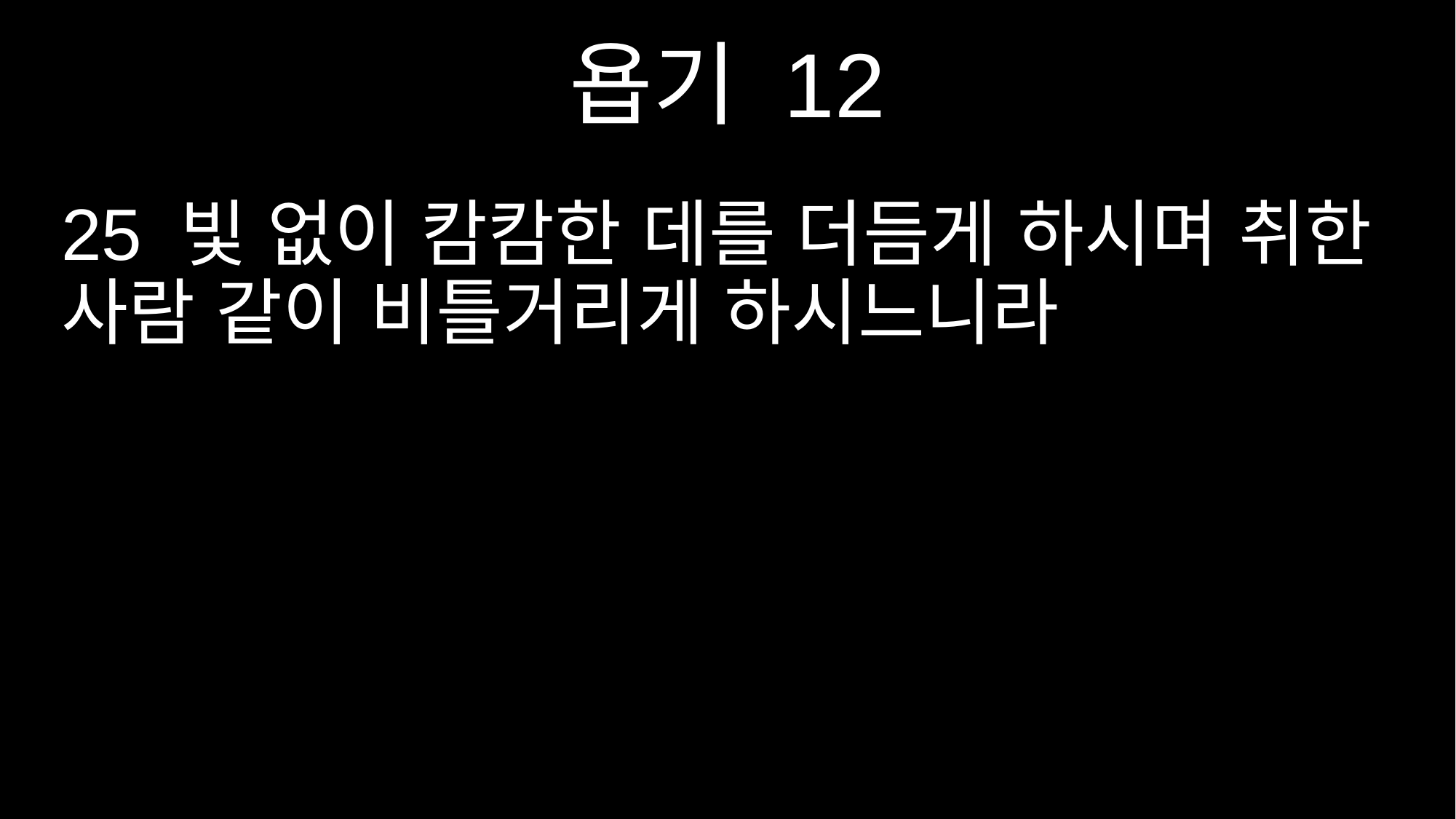

욥기 12
25 빛 없이 캄캄한 데를 더듬게 하시며 취한 사람 같이 비틀거리게 하시느니라